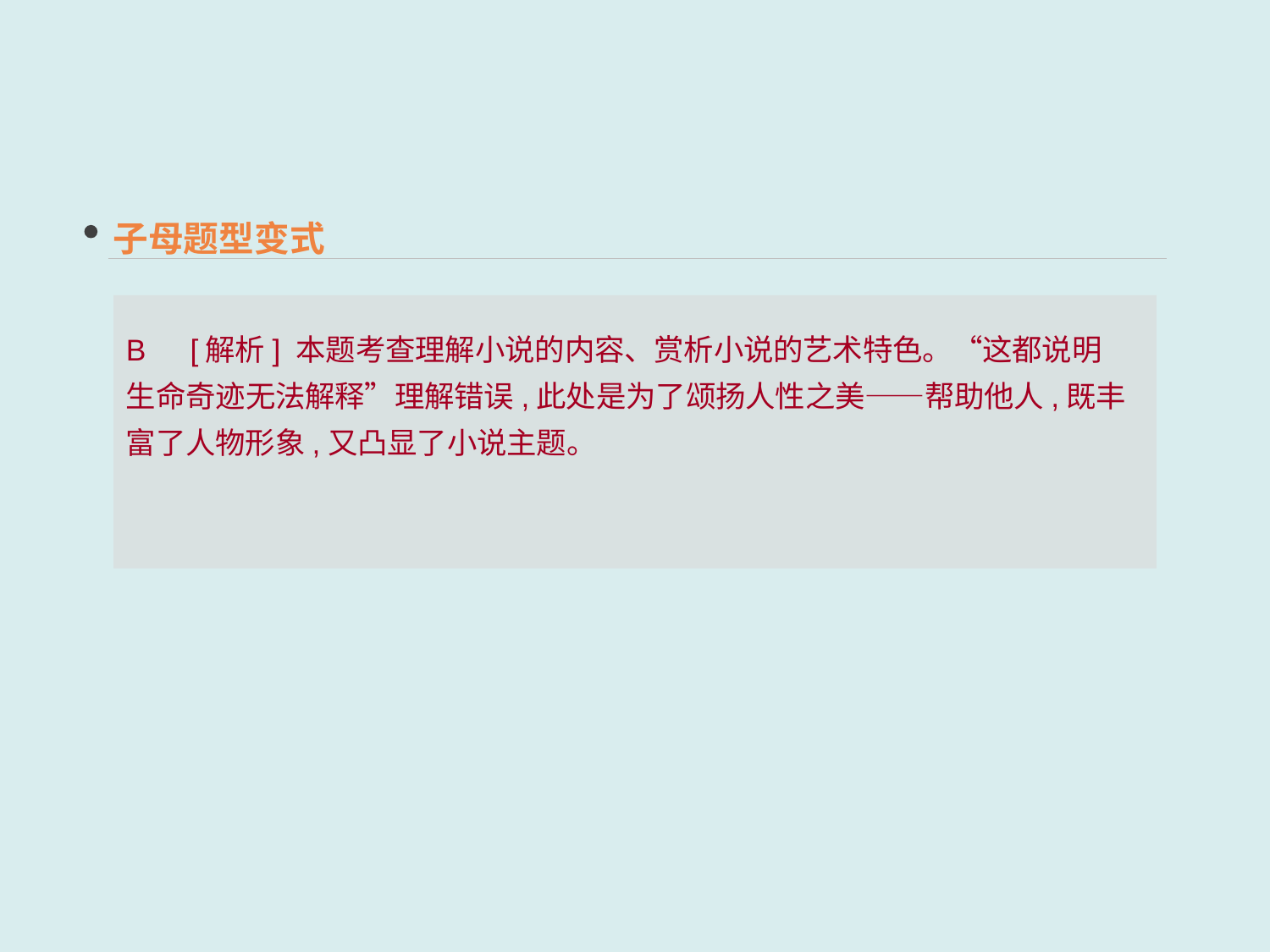

子母题型变式

B　[解析] 本题考查理解小说的内容、赏析小说的艺术特色。“这都说明生命奇迹无法解释”理解错误,此处是为了颂扬人性之美——帮助他人,既丰富了人物形象,又凸显了小说主题。